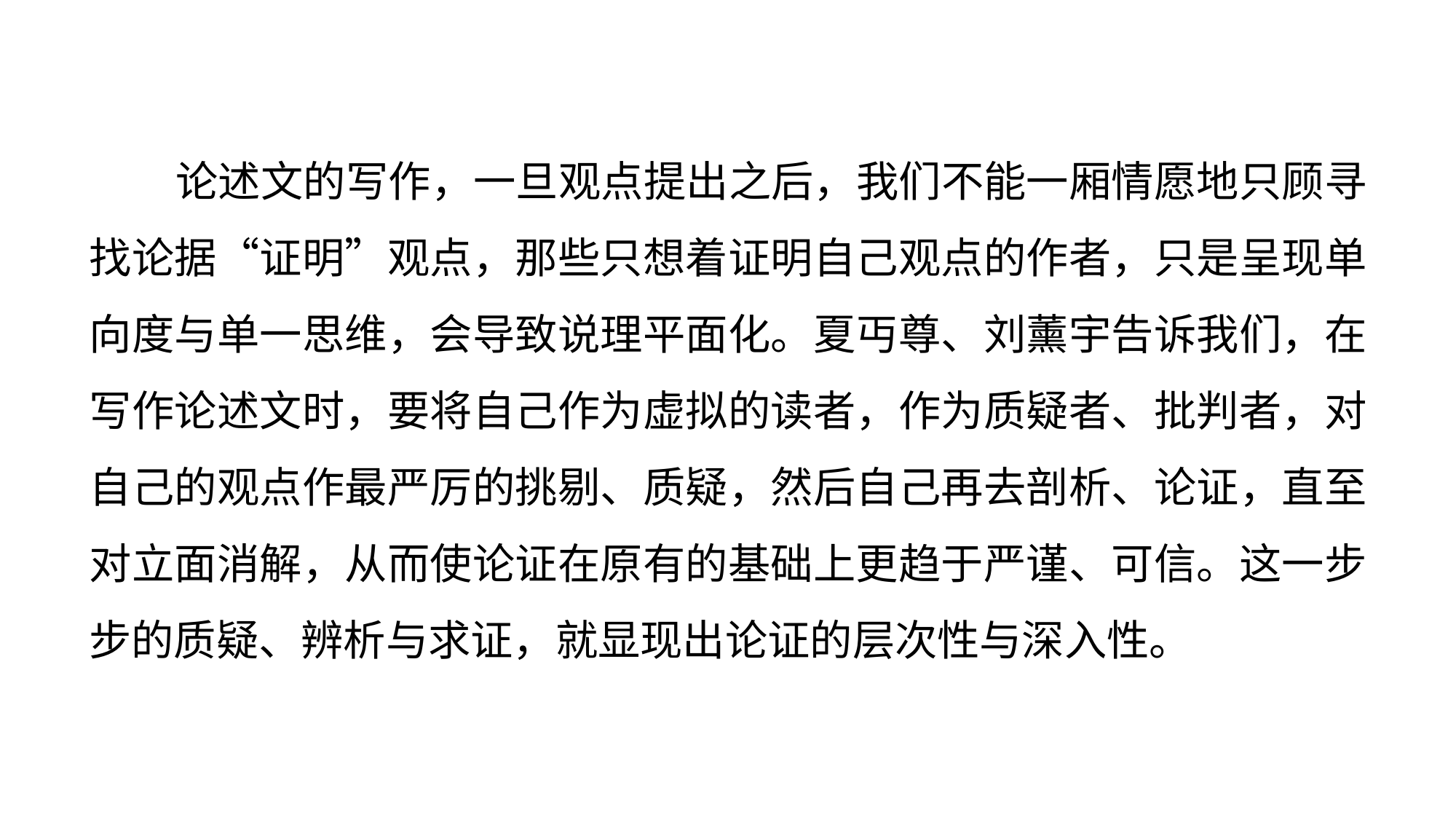

论述文的写作，一旦观点提出之后，我们不能一厢情愿地只顾寻找论据“证明”观点，那些只想着证明自己观点的作者，只是呈现单向度与单一思维，会导致说理平面化。夏丏尊、刘薰宇告诉我们，在写作论述文时，要将自己作为虚拟的读者，作为质疑者、批判者，对自己的观点作最严厉的挑剔、质疑，然后自己再去剖析、论证，直至对立面消解，从而使论证在原有的基础上更趋于严谨、可信。这一步步的质疑、辨析与求证，就显现出论证的层次性与深入性。